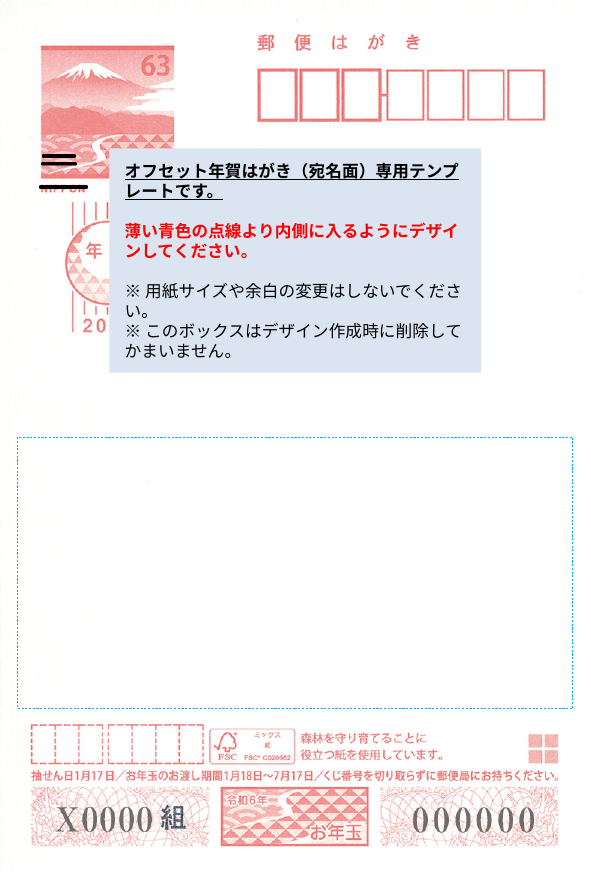

オフセット年賀はがき（宛名面）専用テンプレートです。

薄い青色の点線より内側に入るようにデザインしてください。

※用紙サイズや余白の変更はしないでください。
※このボックスはデザイン作成時に削除してかまいません。